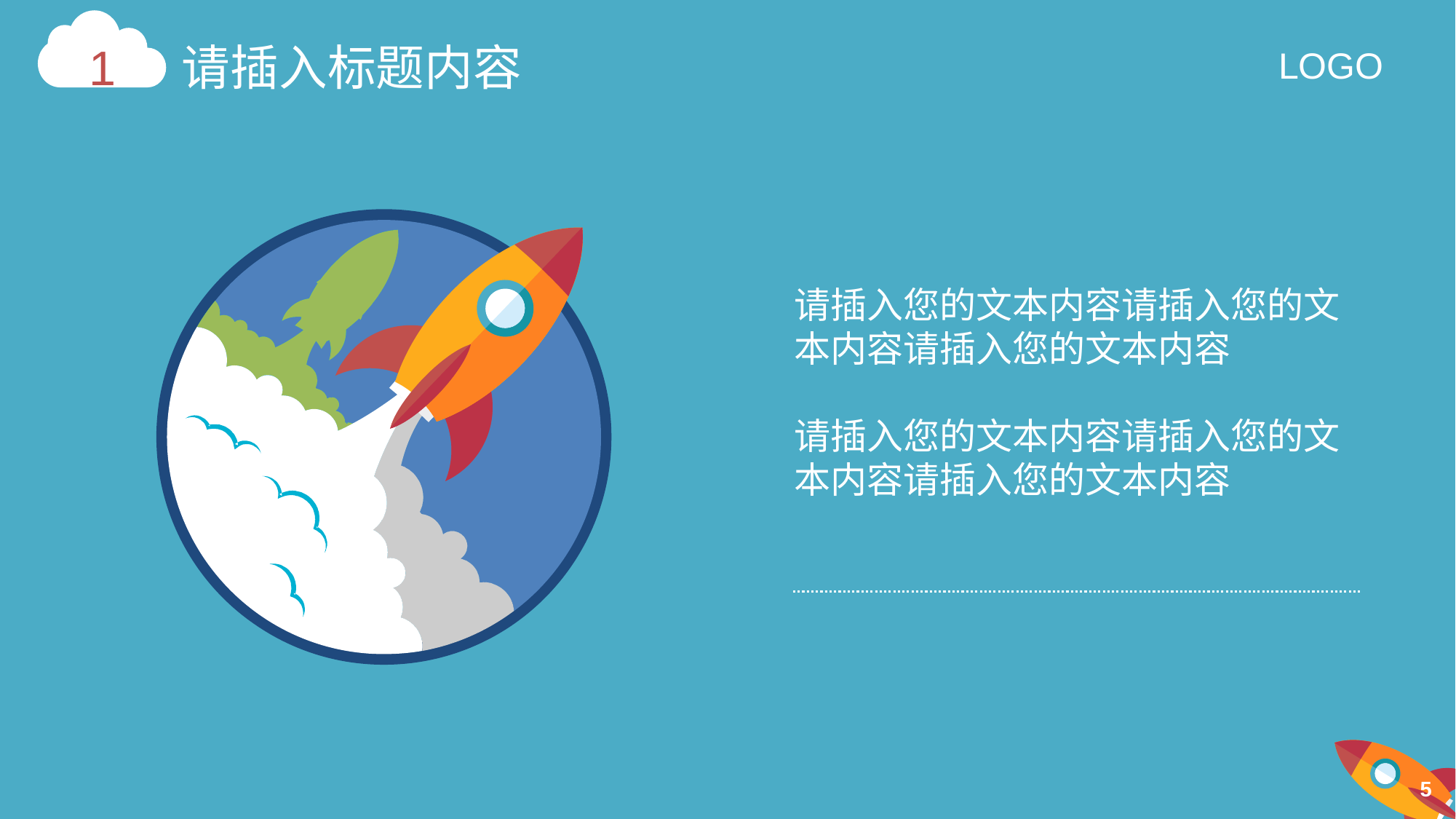

请插入您的文本内容请插入您的文本内容请插入您的文本内容

请插入您的文本内容请插入您的文本内容请插入您的文本内容